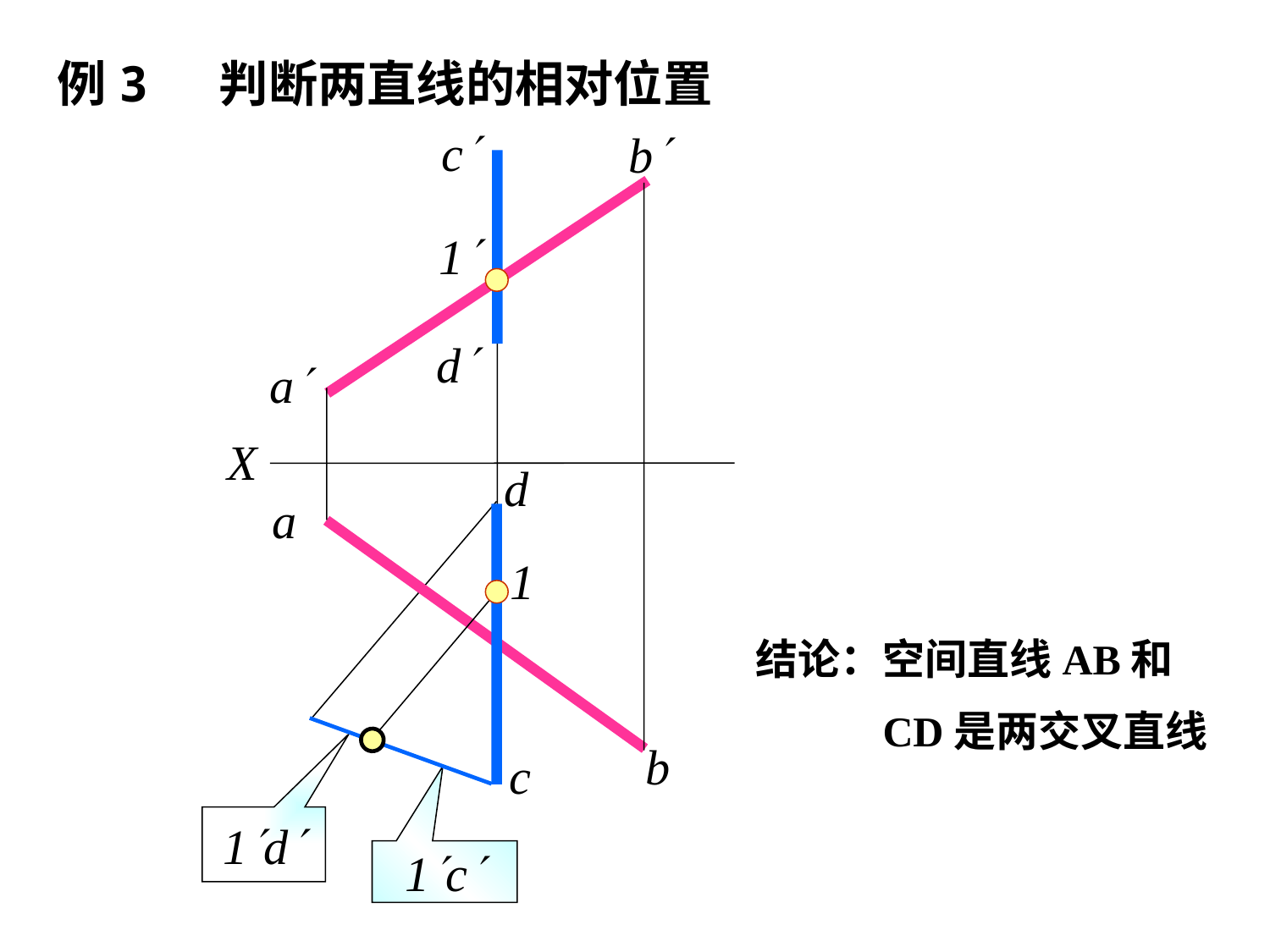

例3  判断两直线的相对位置
c′
b′

d′

a′

X

d

a

b
c
1′

1

结论：空间直线AB和
            CD是两交叉直线

1′d′
1′c′